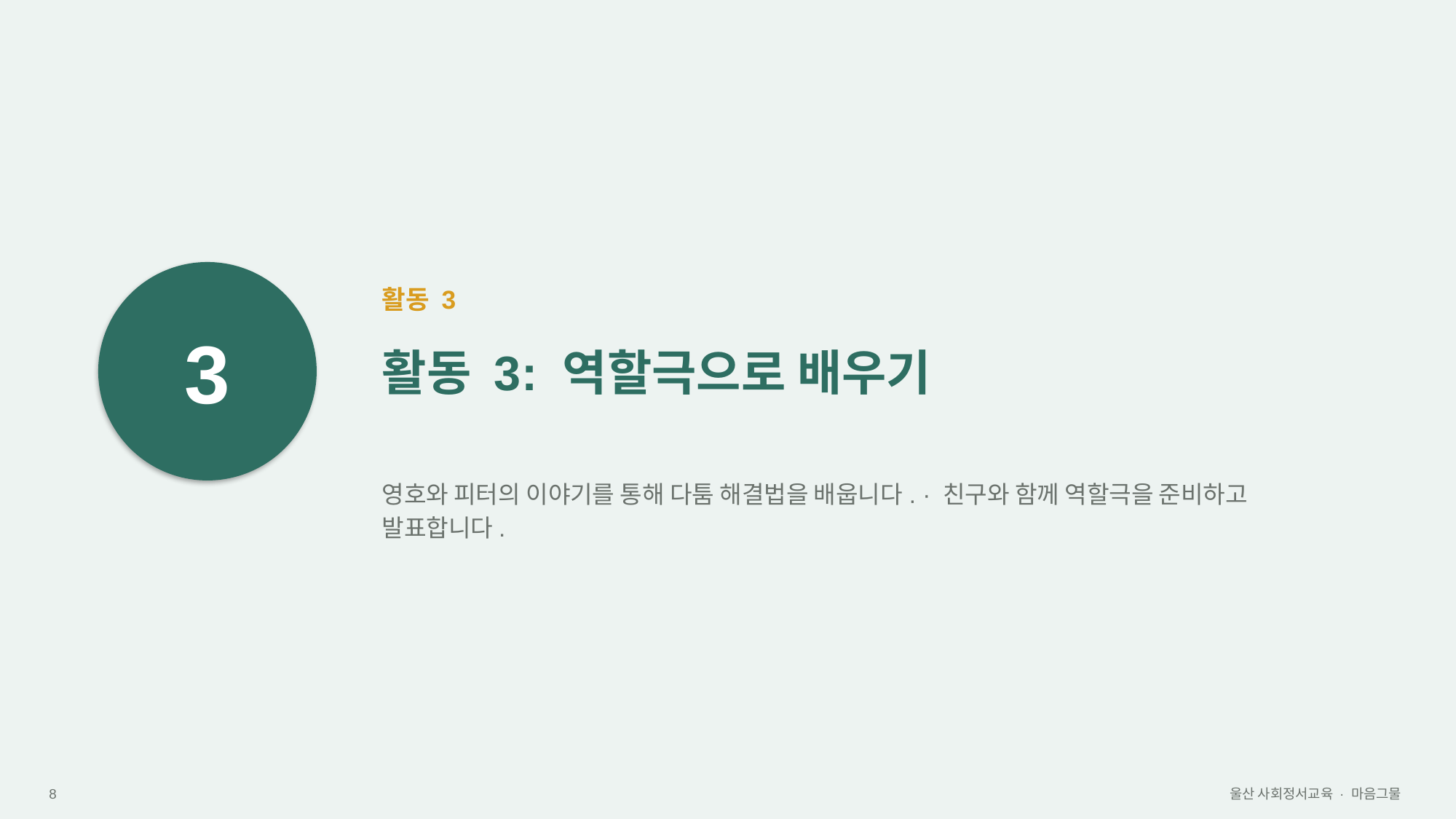

3
활동 3
활동 3: 역할극으로 배우기
영호와 피터의 이야기를 통해 다툼 해결법을 배웁니다. · 친구와 함께 역할극을 준비하고 발표합니다.
8
울산 사회정서교육 · 마음그물